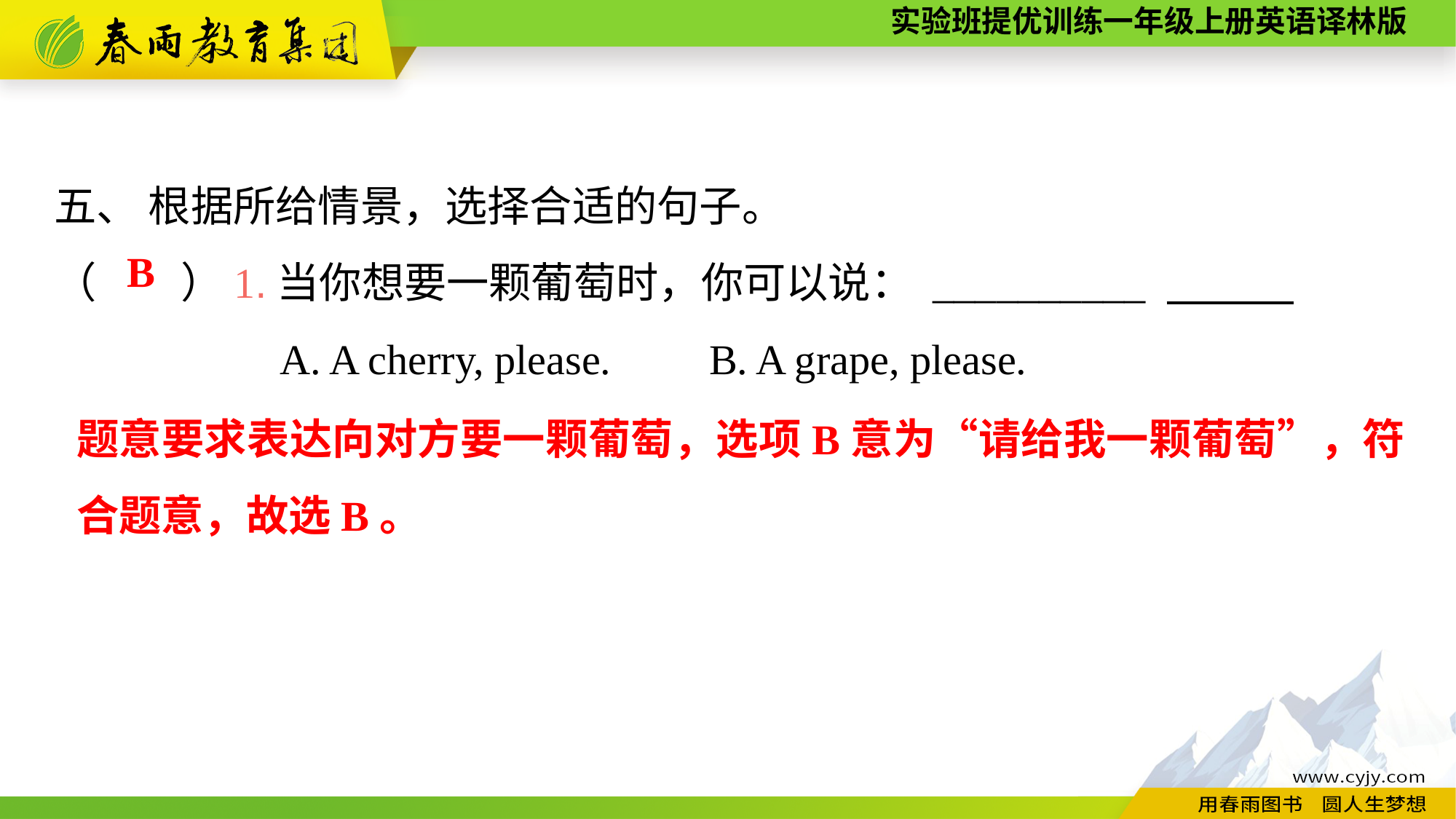

五、 根据所给情景，选择合适的句子。
（　　）1.当你想要一颗葡萄时，你可以说： __________
A. A cherry, please.	B. A grape, please.
B
题意要求表达向对方要一颗葡萄，选项B意为“请给我一颗葡萄”，符合题意，故选B。